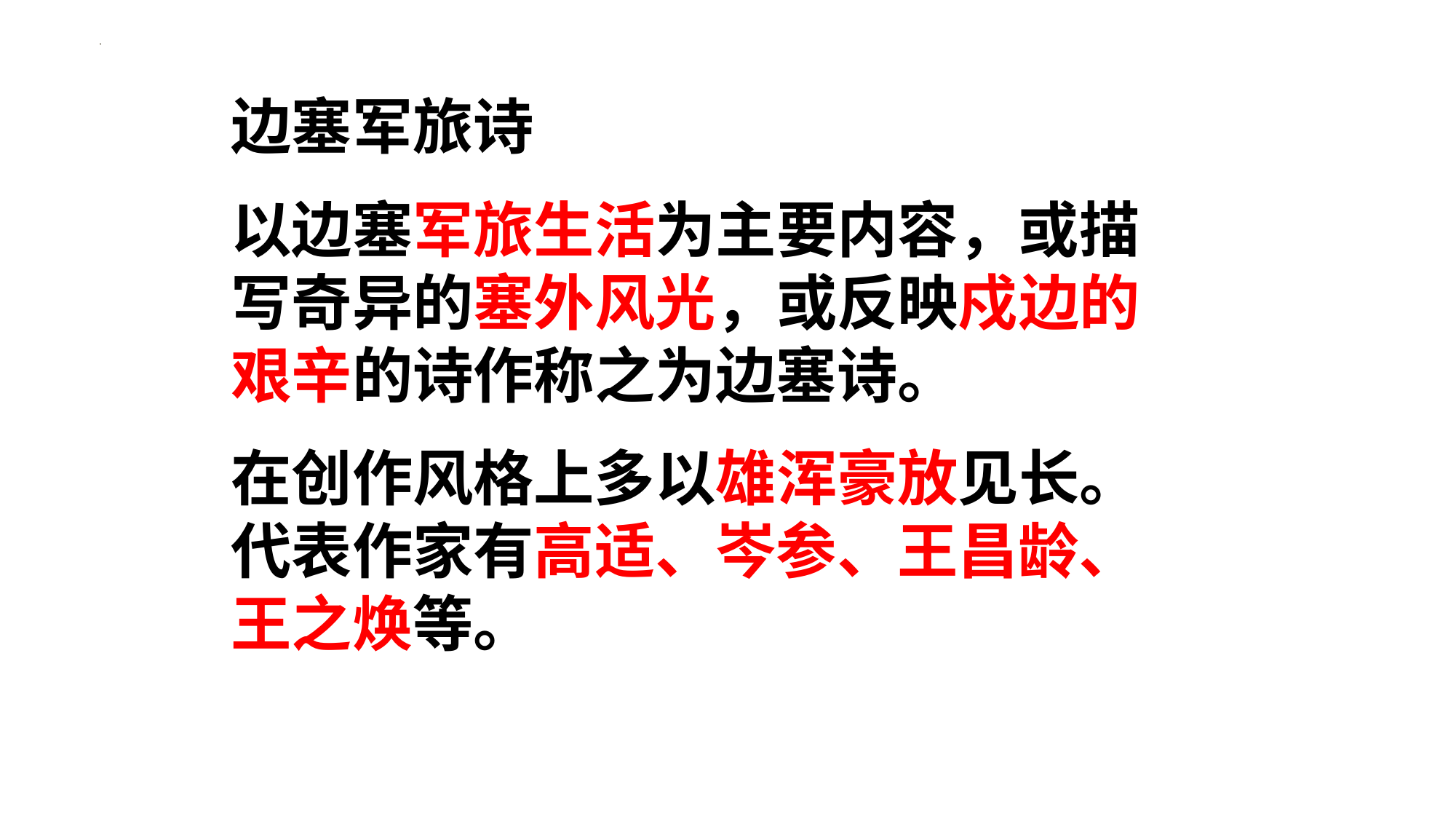

边塞军旅诗
以边塞军旅生活为主要内容，或描写奇异的塞外风光，或反映戍边的艰辛的诗作称之为边塞诗。
在创作风格上多以雄浑豪放见长。代表作家有高适、岑参、王昌龄、王之焕等。